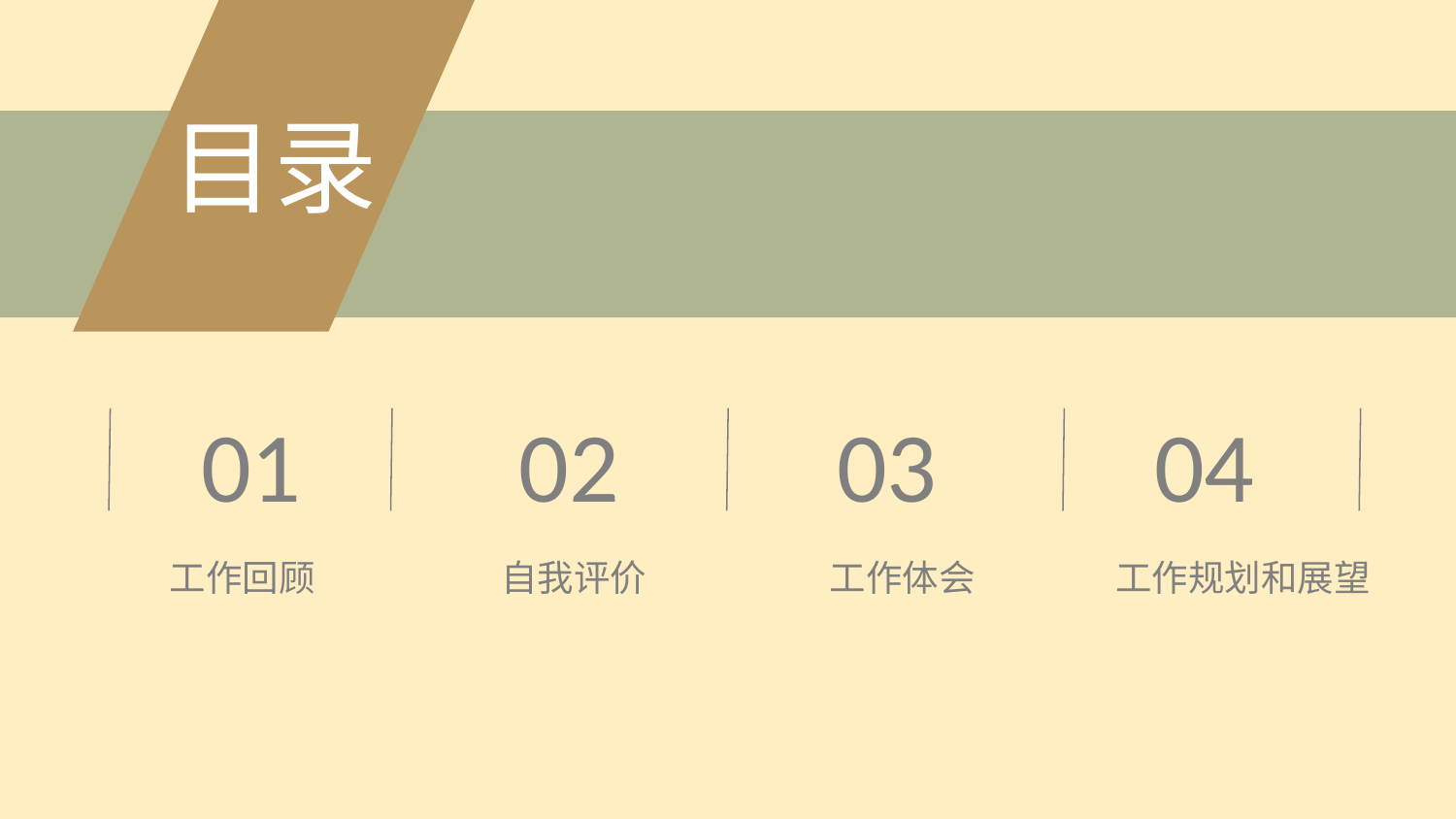

目录

01
02
03
04
工作回顾
自我评价
工作体会
工作规划和展望